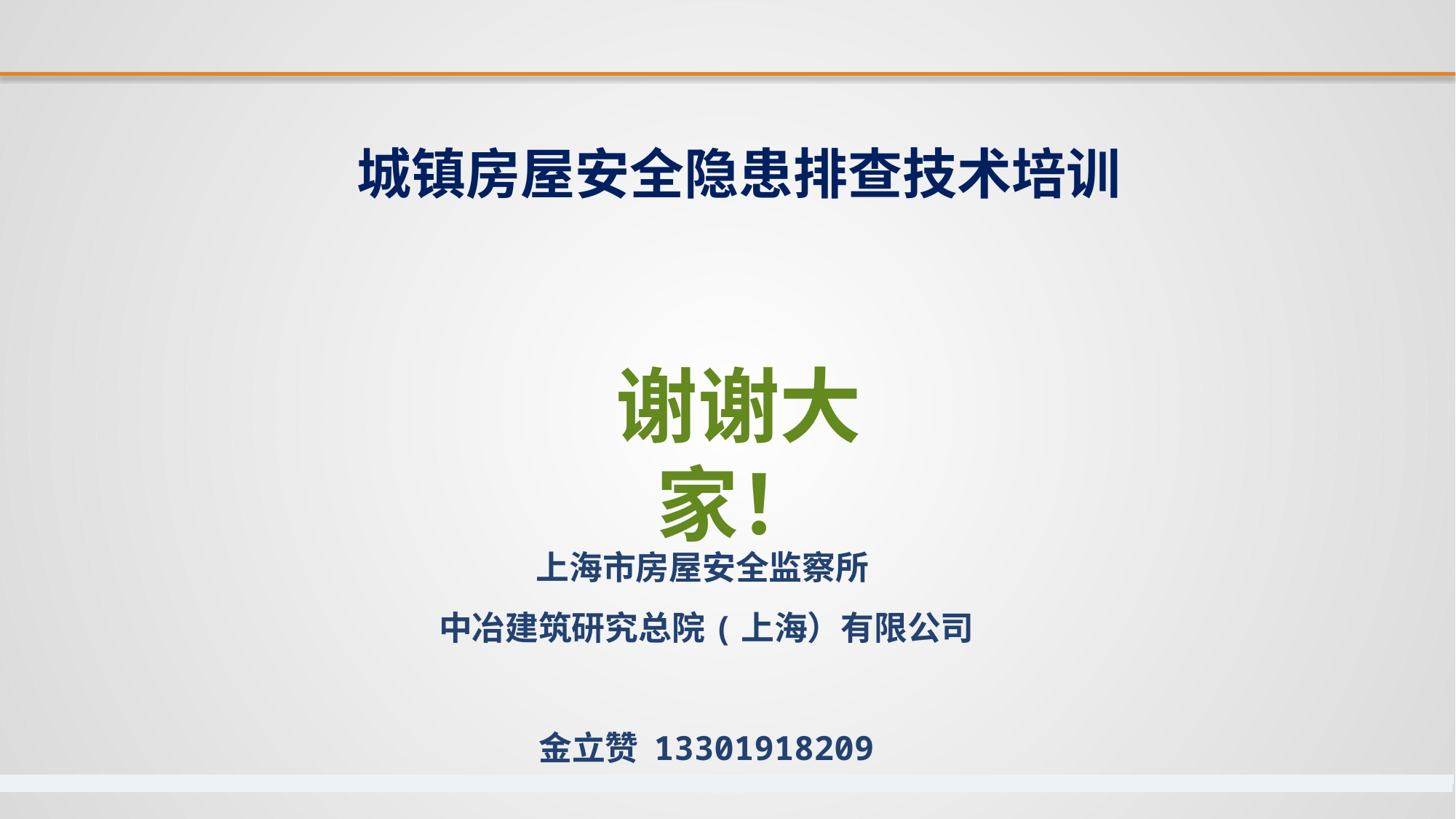

城镇房屋安全隐患排查技术培训
谢谢大家！
上海市房屋安全监察所
中冶建筑研究总院(上海）有限公司

金立赞 13301918209